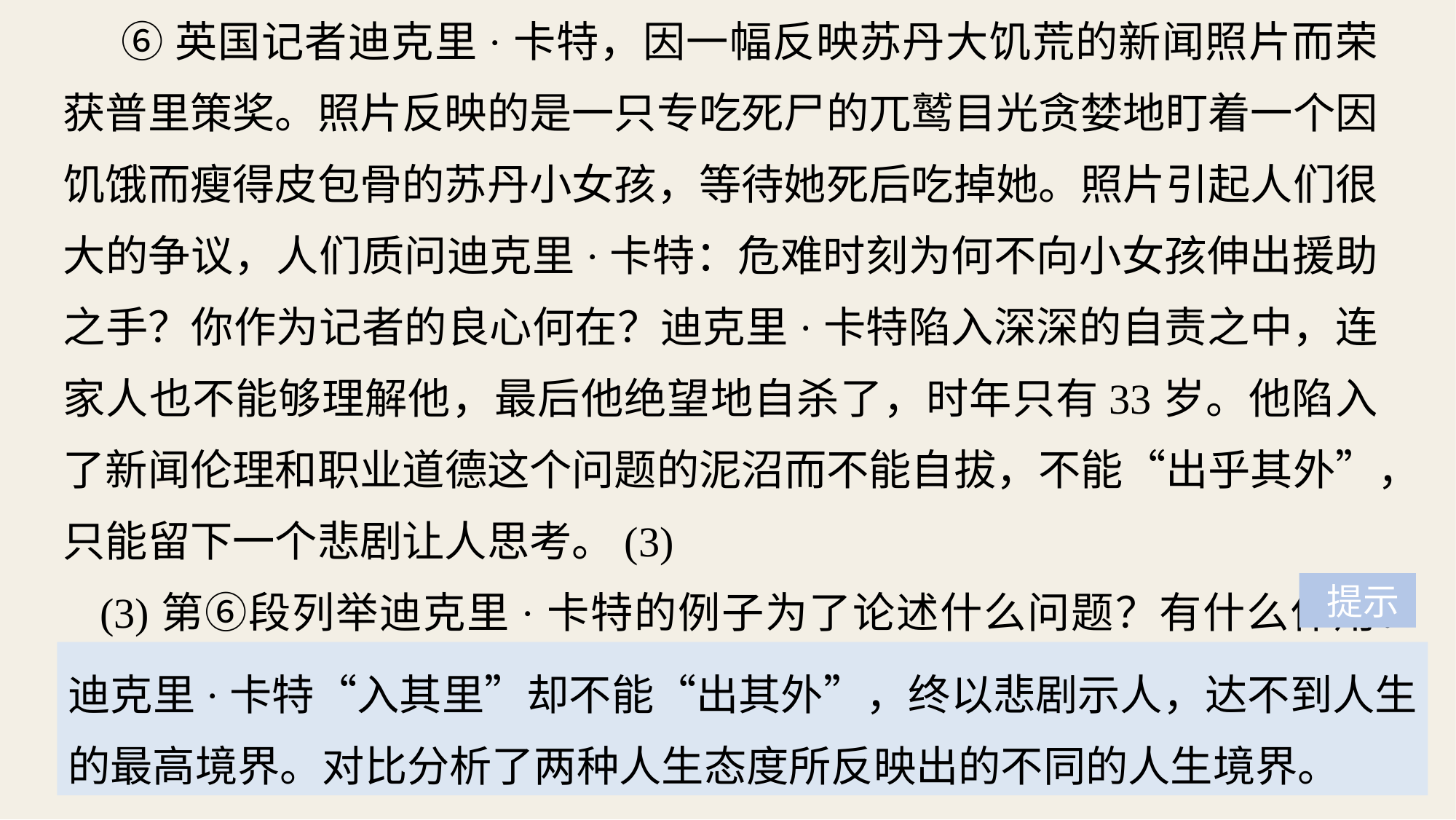

⑥英国记者迪克里·卡特，因一幅反映苏丹大饥荒的新闻照片而荣获普里策奖。照片反映的是一只专吃死尸的兀鹫目光贪婪地盯着一个因饥饿而瘦得皮包骨的苏丹小女孩，等待她死后吃掉她。照片引起人们很大的争议，人们质问迪克里·卡特：危难时刻为何不向小女孩伸出援助之手？你作为记者的良心何在？迪克里·卡特陷入深深的自责之中，连家人也不能够理解他，最后他绝望地自杀了，时年只有33岁。他陷入了新闻伦理和职业道德这个问题的泥沼而不能自拔，不能“出乎其外”，只能留下一个悲剧让人思考。(3)
(3)第⑥段列举迪克里·卡特的例子为了论述什么问题？有什么作用？
 提示
迪克里·卡特“入其里”却不能“出其外”，终以悲剧示人，达不到人生的最高境界。对比分析了两种人生态度所反映出的不同的人生境界。